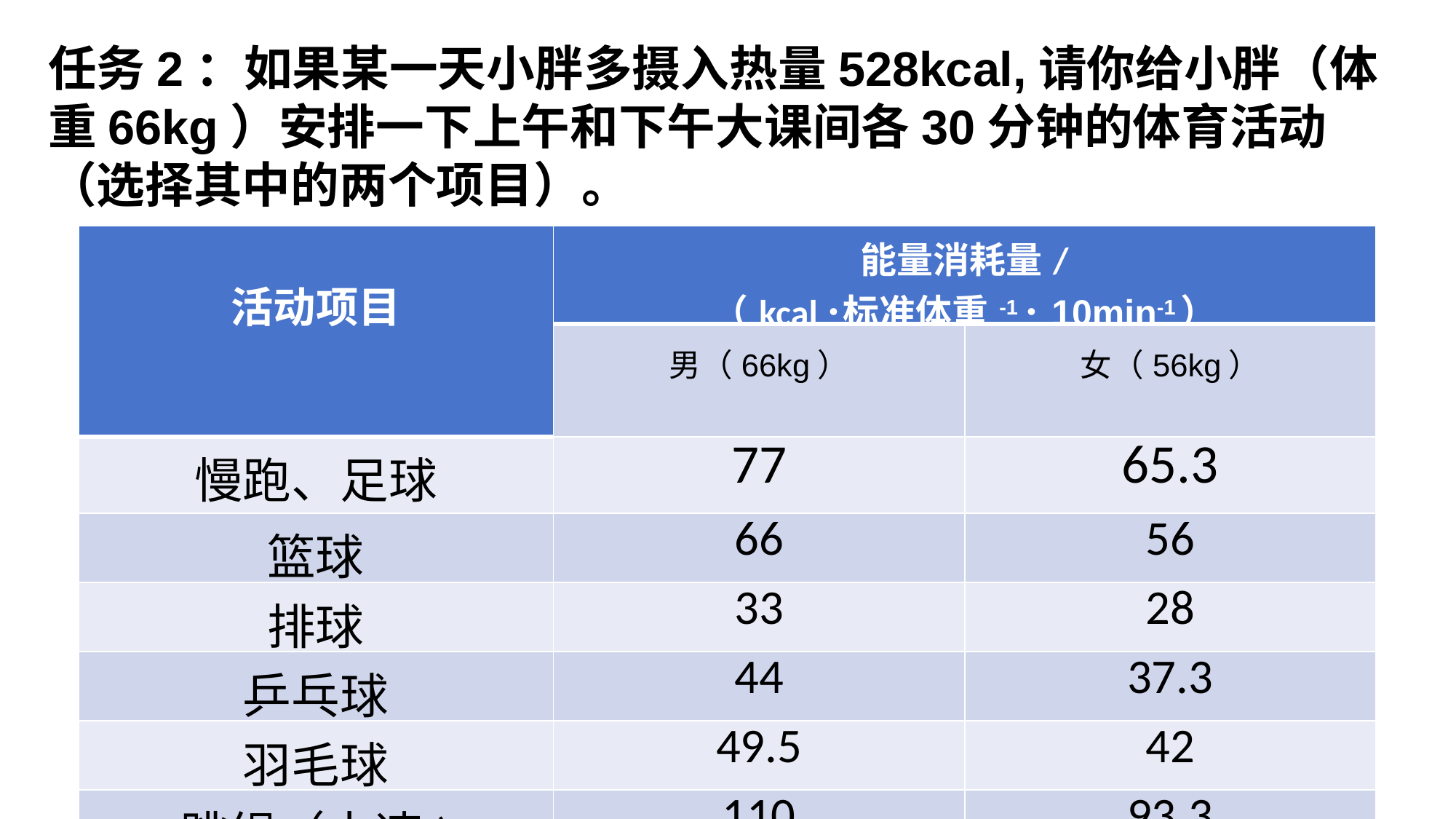

任务2：如果某一天小胖多摄入热量528kcal,请你给小胖（体重66kg）安排一下上午和下午大课间各30分钟的体育活动（选择其中的两个项目）。
| 活动项目 | 能量消耗量/ （kcal･标准体重-1･10min-1） |  |
| --- | --- | --- |
|  | 男（66kg） | 女（56kg） |
| 慢跑、足球 | 77 | 65.3 |
| 篮球 | 66 | 56 |
| 排球 | 33 | 28 |
| 乒乓球 | 44 | 37.3 |
| 羽毛球 | 49.5 | 42 |
| 跳绳（中速) | 110 | 93.3 |